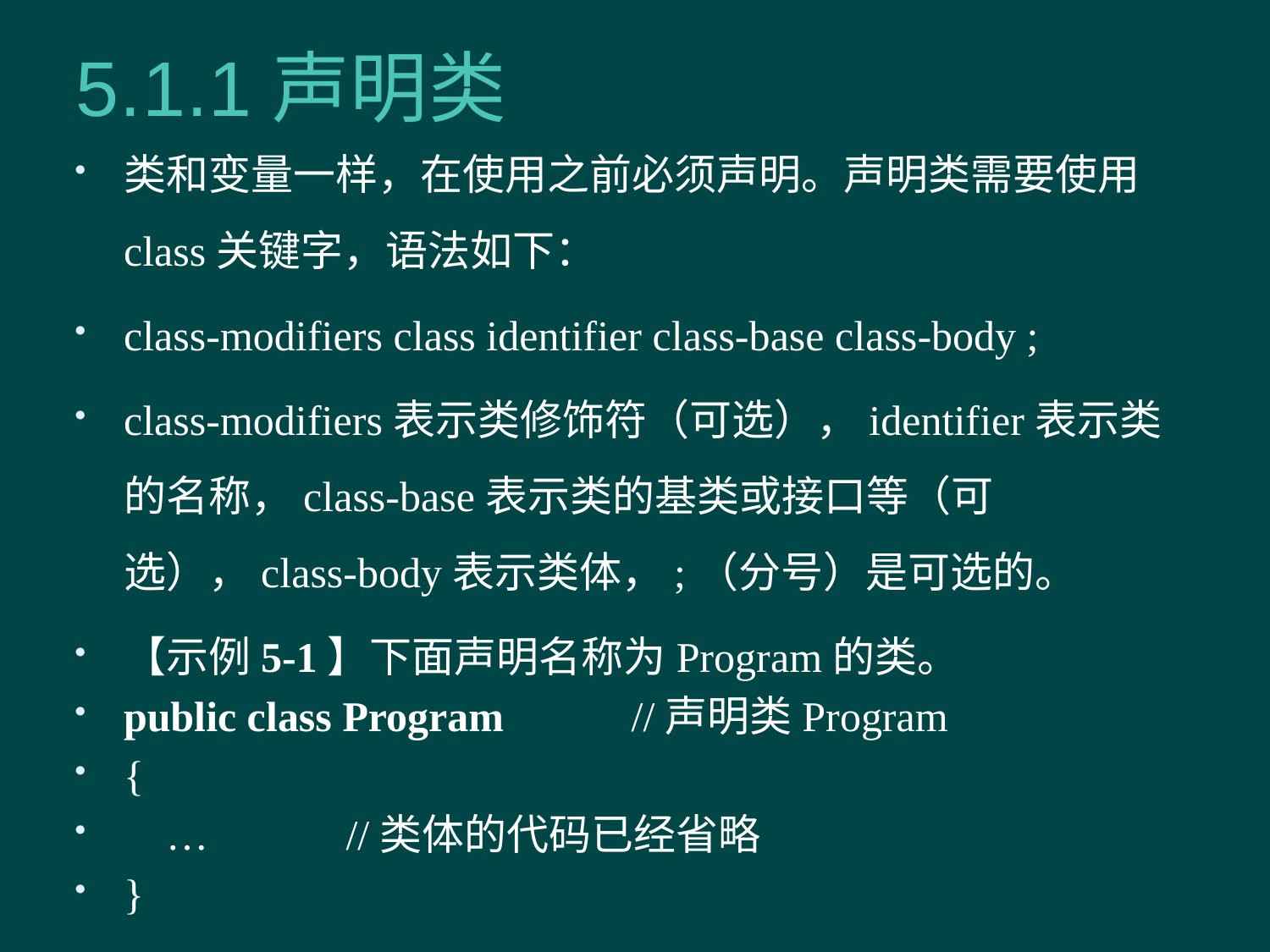

# 5.1.1声明类
类和变量一样，在使用之前必须声明。声明类需要使用class关键字，语法如下：
class-modifiers class identifier class-base class-body ;
class-modifiers表示类修饰符（可选），identifier表示类的名称，class-base表示类的基类或接口等（可选），class-body表示类体，;（分号）是可选的。
【示例5-1】下面声明名称为Program的类。
public class Program            //声明类Program
{
    …             //类体的代码已经省略
}